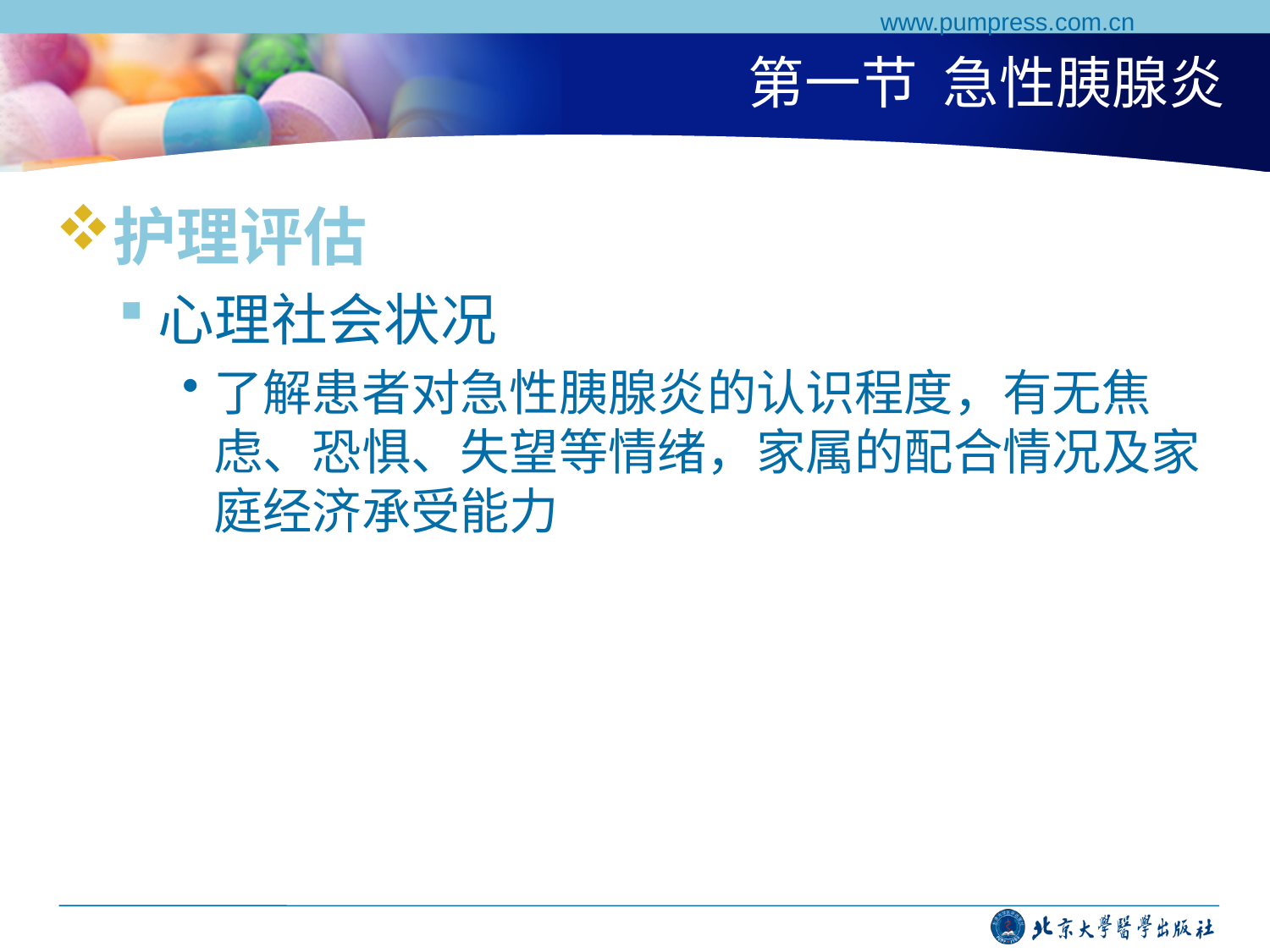

www.pumpress.com.cn
# 第一节  急性胰腺炎
护理评估
心理社会状况
了解患者对急性胰腺炎的认识程度，有无焦虑、恐惧、失望等情绪，家属的配合情况及家庭经济承受能力